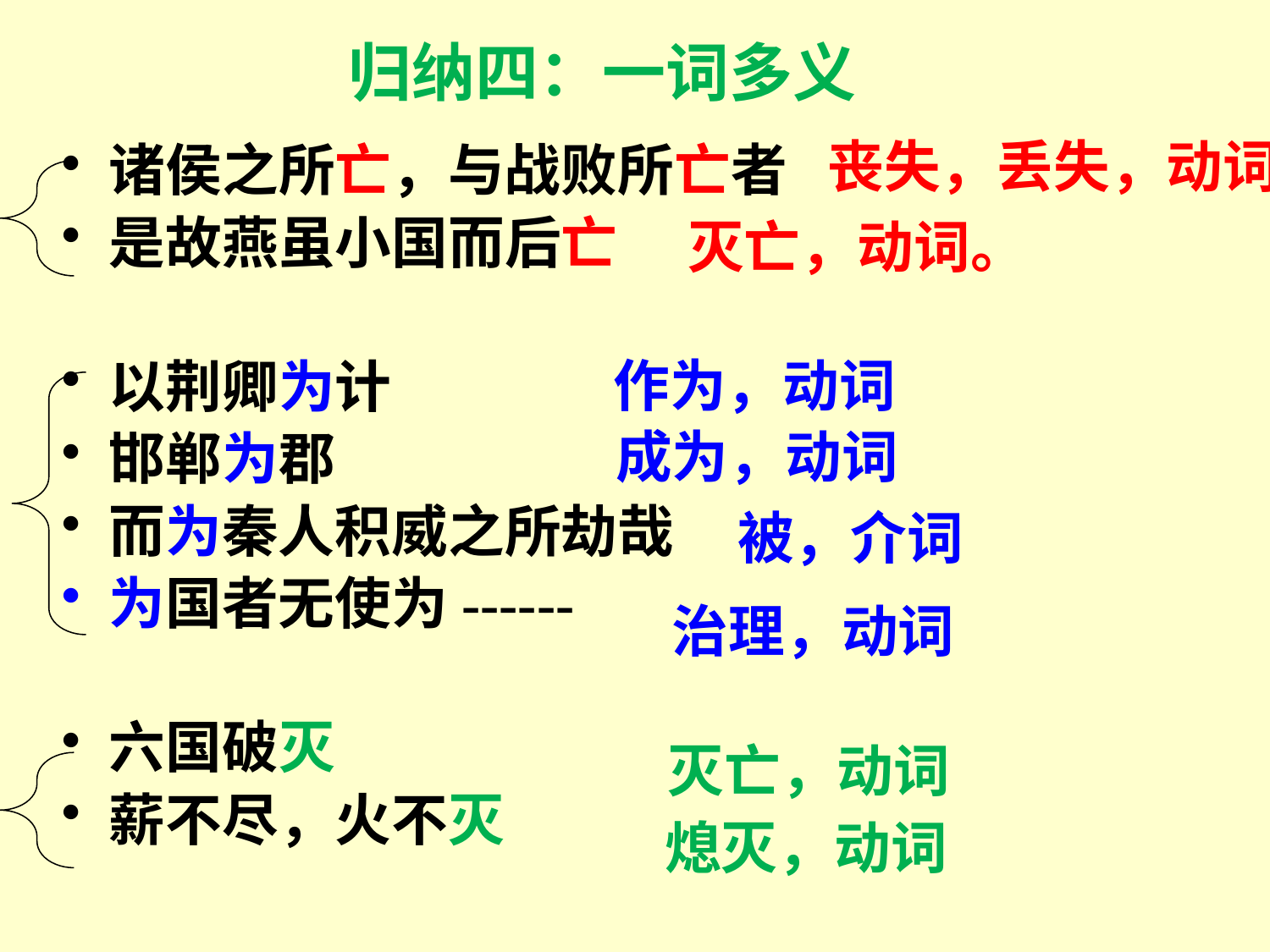

归纳四：一词多义
丧失，丢失，动词
诸侯之所亡，与战败所亡者
是故燕虽小国而后亡

以荆卿为计
邯郸为郡
而为秦人积威之所劫哉
为国者无使为------

六国破灭
薪不尽，火不灭

灭亡，动词。
作为，动词

成为，动词
被，介词

治理，动词

灭亡，动词

熄灭，动词